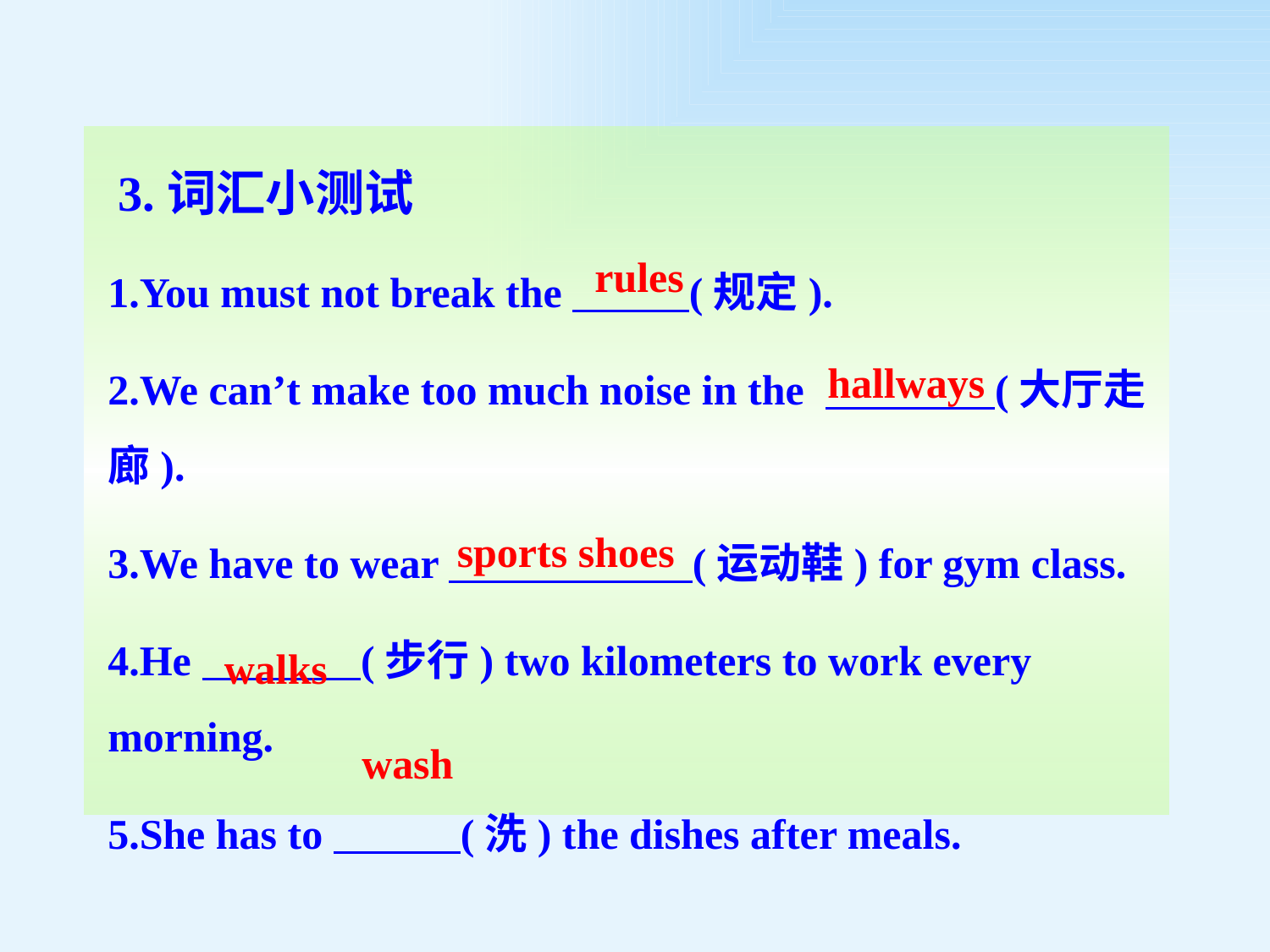

3.词汇小测试
1.You must not break the            (规定).
2.We can’t make too much noise in the                  (大厅走廊).
3.We have to wear                        (运动鞋) for gym class.
4.He                (步行) two kilometers to work every morning.
5.She has to             (洗) the dishes after meals.
rules
hallways
sports shoes
walks
wash